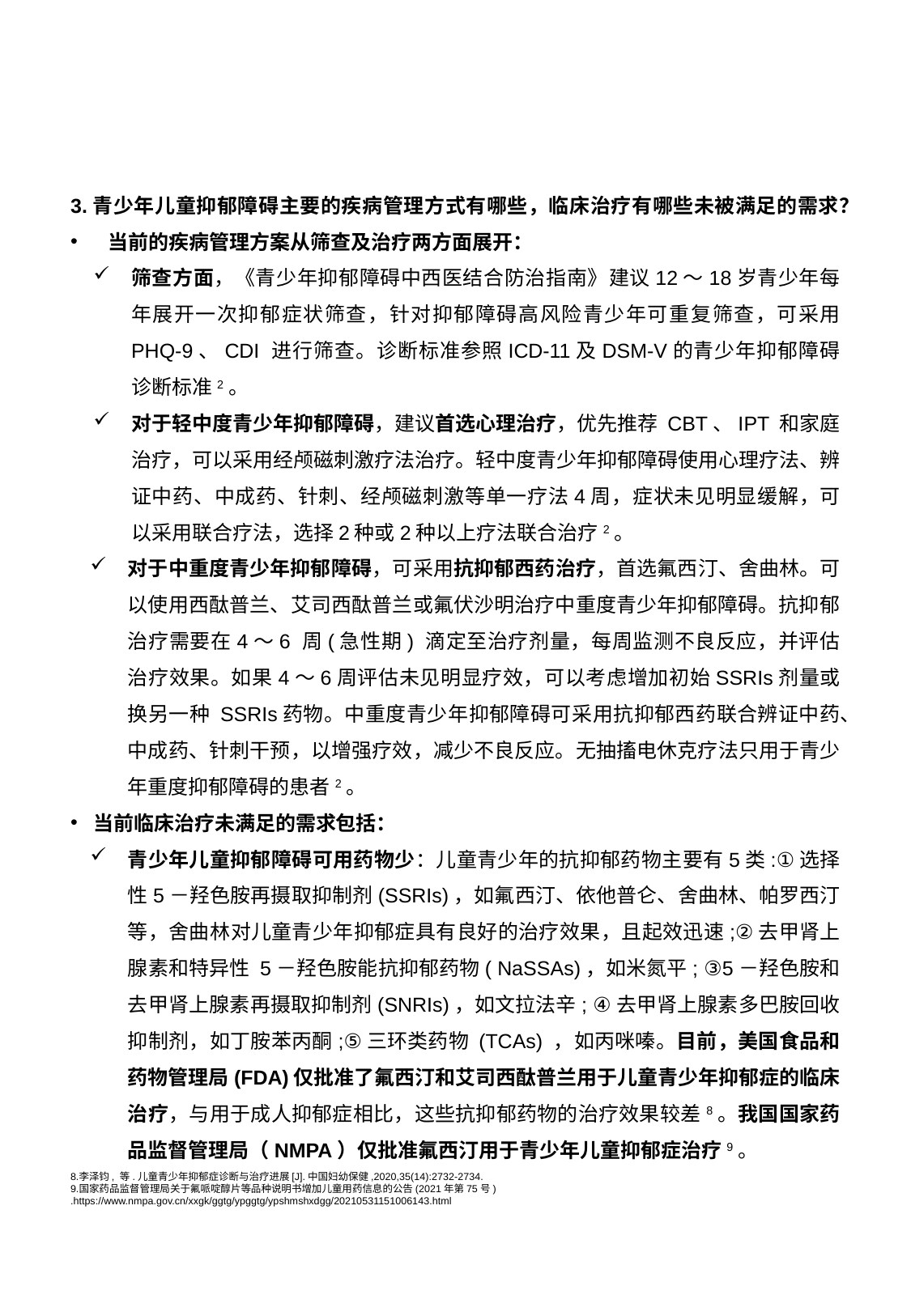

3.青少年儿童抑郁障碍主要的疾病管理方式有哪些，临床治疗有哪些未被满足的需求？
当前的疾病管理方案从筛查及治疗两方面展开：
筛查方面，《青少年抑郁障碍中西医结合防治指南》建议12～18岁青少年每年展开一次抑郁症状筛查，针对抑郁障碍高风险青少年可重复筛查，可采用 PHQ-9、CDI 进行筛查。诊断标准参照ICD-11及DSM-V的青少年抑郁障碍诊断标准2。
对于轻中度青少年抑郁障碍，建议首选心理治疗，优先推荐 CBT、IPT 和家庭治疗，可以采用经颅磁刺激疗法治疗。轻中度青少年抑郁障碍使用心理疗法、辨证中药、中成药、针刺、经颅磁刺激等单一疗法4周，症状未见明显缓解，可以采用联合疗法，选择2种或2种以上疗法联合治疗2。
对于中重度青少年抑郁障碍，可采用抗抑郁西药治疗，首选氟西汀、舍曲林。可以使用西酞普兰、艾司西酞普兰或氟伏沙明治疗中重度青少年抑郁障碍。抗抑郁治疗需要在4～6 周(急性期) 滴定至治疗剂量，每周监测不良反应，并评估治疗效果。如果4～6周评估未见明显疗效，可以考虑增加初始SSRIs剂量或换另一种 SSRIs药物。中重度青少年抑郁障碍可采用抗抑郁西药联合辨证中药、中成药、针刺干预，以增强疗效，减少不良反应。无抽搐电休克疗法只用于青少年重度抑郁障碍的患者2。
当前临床治疗未满足的需求包括：
青少年儿童抑郁障碍可用药物少：儿童青少年的抗抑郁药物主要有5类:①选择性5－羟色胺再摄取抑制剂(SSRIs)，如氟西汀、依他普仑、舍曲林、帕罗西汀等，舍曲林对儿童青少年抑郁症具有良好的治疗效果，且起效迅速;②去甲肾上腺素和特异性 5－羟色胺能抗抑郁药物( NaSSAs)，如米氮平; ③5－羟色胺和去甲肾上腺素再摄取抑制剂(SNRIs)，如文拉法辛; ④去甲肾上腺素多巴胺回收抑制剂，如丁胺苯丙酮;⑤三环类药物 (TCAs) ，如丙咪嗪。目前，美国食品和药物管理局(FDA)仅批准了氟西汀和艾司西酞普兰用于儿童青少年抑郁症的临床治疗，与用于成人抑郁症相比，这些抗抑郁药物的治疗效果较差8。我国国家药品监督管理局（NMPA）仅批准氟西汀用于青少年儿童抑郁症治疗9。

李泽钧, 等.儿童青少年抑郁症诊断与治疗进展[J].中国妇幼保健,2020,35(14):2732-2734.
国家药品监督管理局关于氟哌啶醇片等品种说明书增加儿童用药信息的公告(2021年第75号) .https://www.nmpa.gov.cn/xxgk/ggtg/ypggtg/ypshmshxdgg/20210531151006143.html